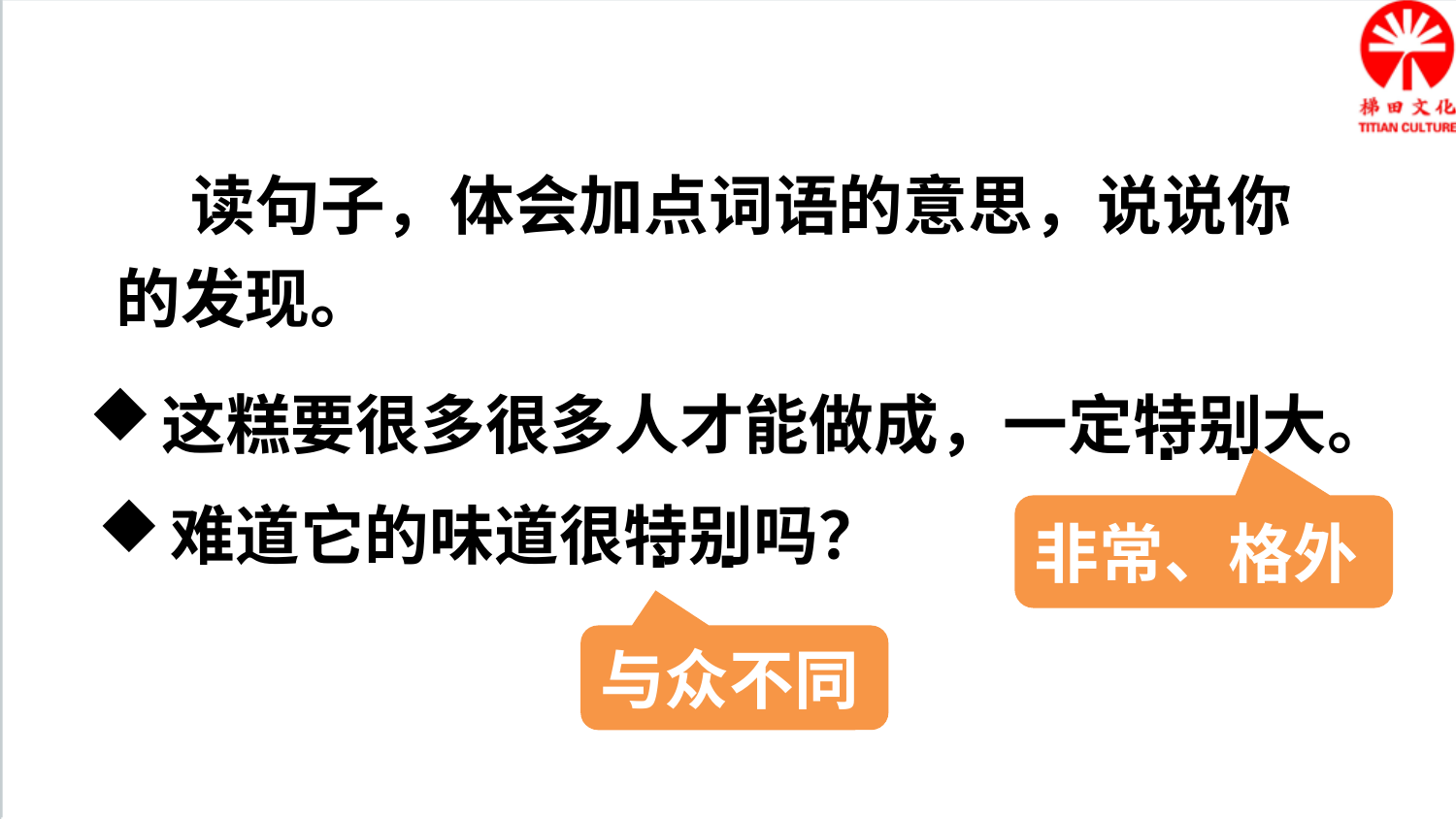

读句子，体会加点词语的意思，说说你的发现。
这糕要很多很多人才能做成，一定特别大。
.
.
难道它的味道很特别吗？
.
.
非常、格外
与众不同